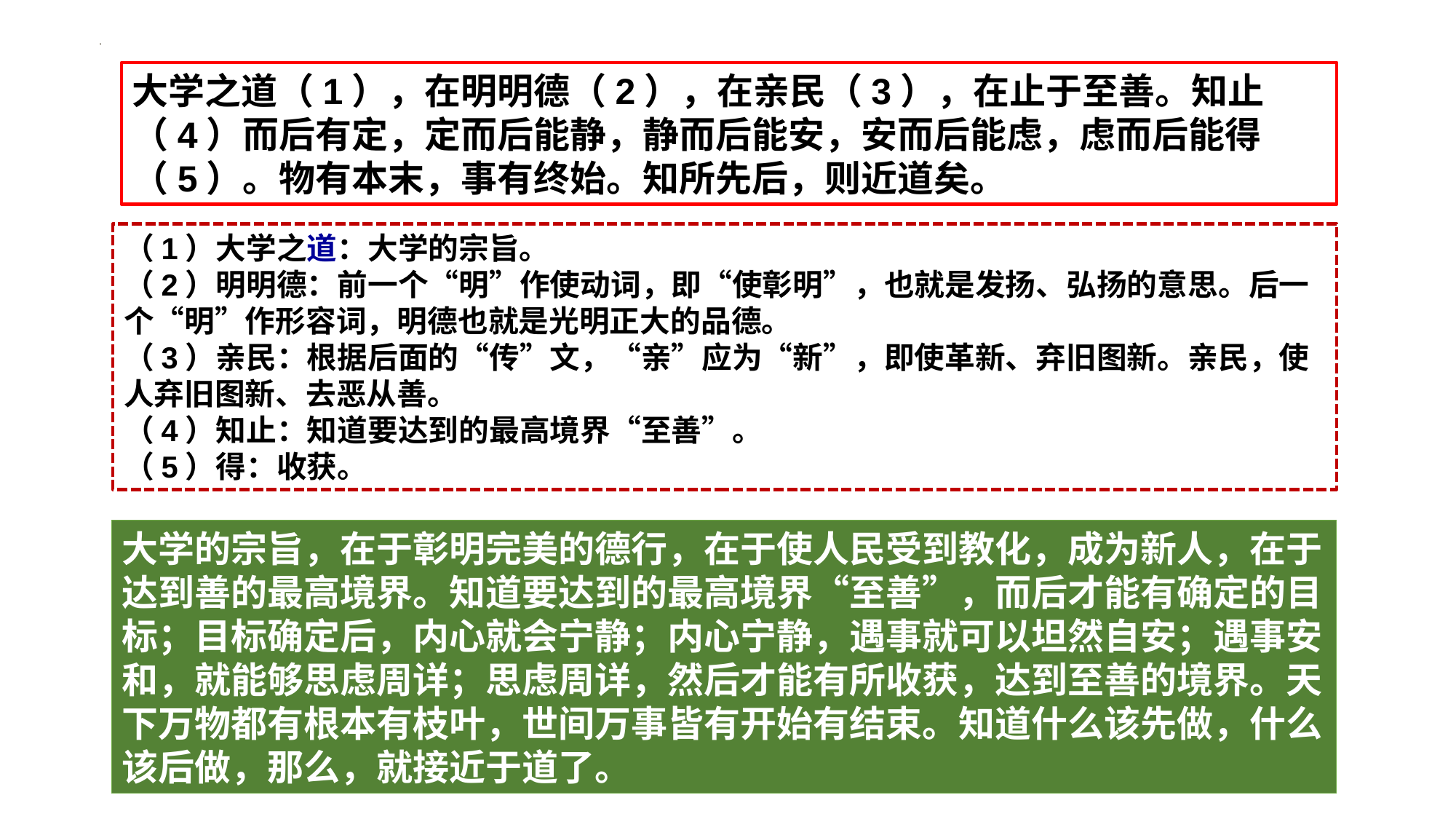

大学之道（1），在明明德（2），在亲民（3），在止于至善。知止（4）而后有定，定而后能静，静而后能安，安而后能虑，虑而后能得（5）。物有本末，事有终始。知所先后，则近道矣。
（1）大学之道：大学的宗旨。
（2）明明德：前一个“明”作使动词，即“使彰明”，也就是发扬、弘扬的意思。后一个“明”作形容词，明德也就是光明正大的品德。
（3）亲民：根据后面的“传”文，“亲”应为“新”，即使革新、弃旧图新。亲民，使人弃旧图新、去恶从善。
（4）知止：知道要达到的最高境界“至善”。
（5）得：收获。
大学的宗旨，在于彰明完美的德行，在于使人民受到教化，成为新人，在于达到善的最高境界。知道要达到的最高境界“至善”，而后才能有确定的目标；目标确定后，内心就会宁静；内心宁静，遇事就可以坦然自安；遇事安和，就能够思虑周详；思虑周详，然后才能有所收获，达到至善的境界。天下万物都有根本有枝叶，世间万事皆有开始有结束。知道什么该先做，什么该后做，那么，就接近于道了。